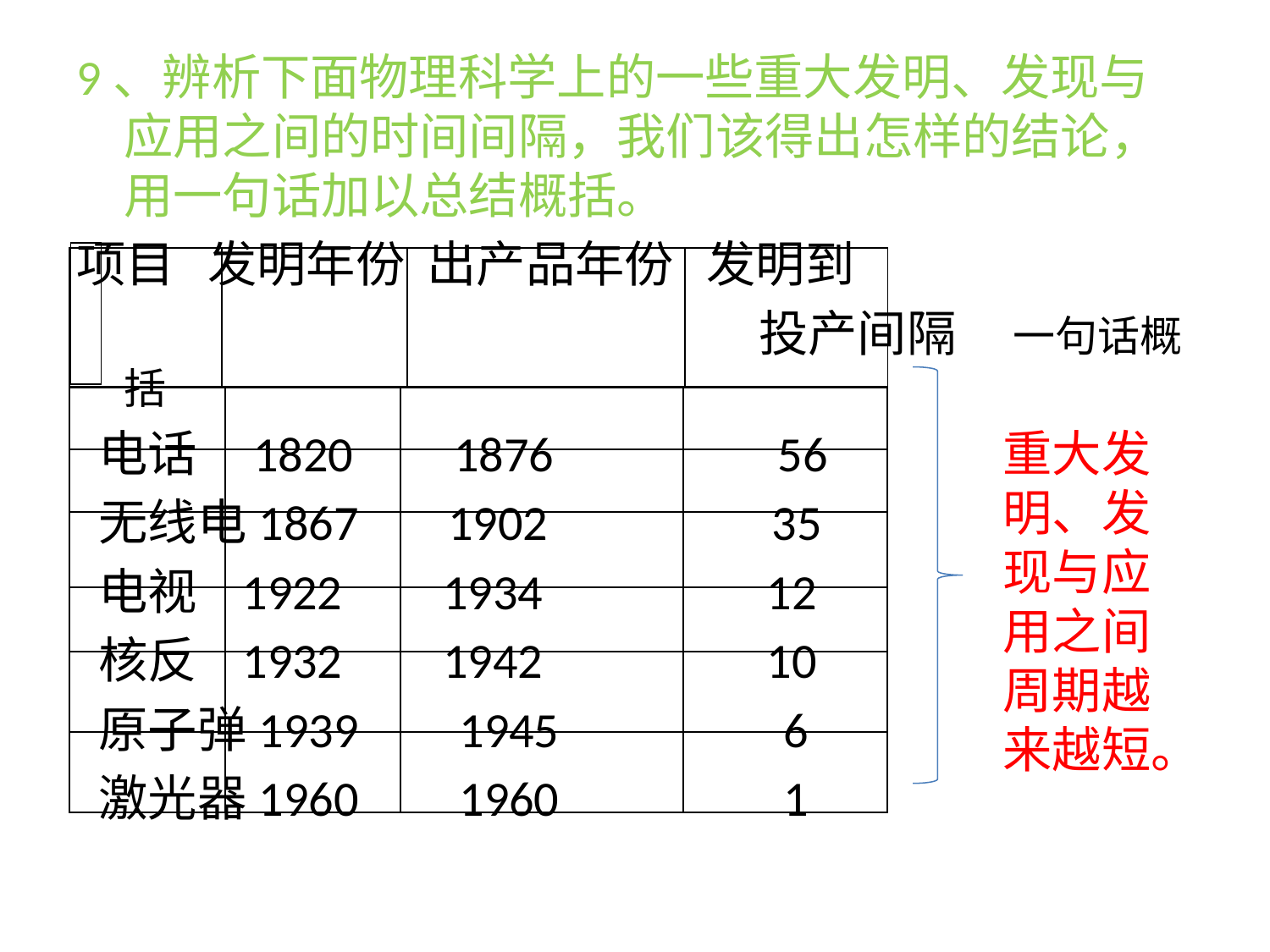

9、辨析下面物理科学上的一些重大发明、发现与应用之间的时间间隔，我们该得出怎样的结论，用一句话加以总结概括。
项目   发明年份  出产品年份   发明到
						投产间隔   	一句话概括
 电话    1820         1876                    56
 无线电1867        1902                    35
 电视   1922         1934                    12
 核反   1932         1942                    10
 原子弹1939         1945                    6
 激光器1960         1960                    1

|  |
| --- |
|  |  |  |  |
| --- | --- | --- | --- |

|  |  |  |  |
| --- | --- | --- | --- |
|  |  |  |  |
|  |  |  |  |
|  |  |  |  |
|  |  |  |  |
|  |  |  |  |
	重大发明、发现与应用之间周期越来越短。